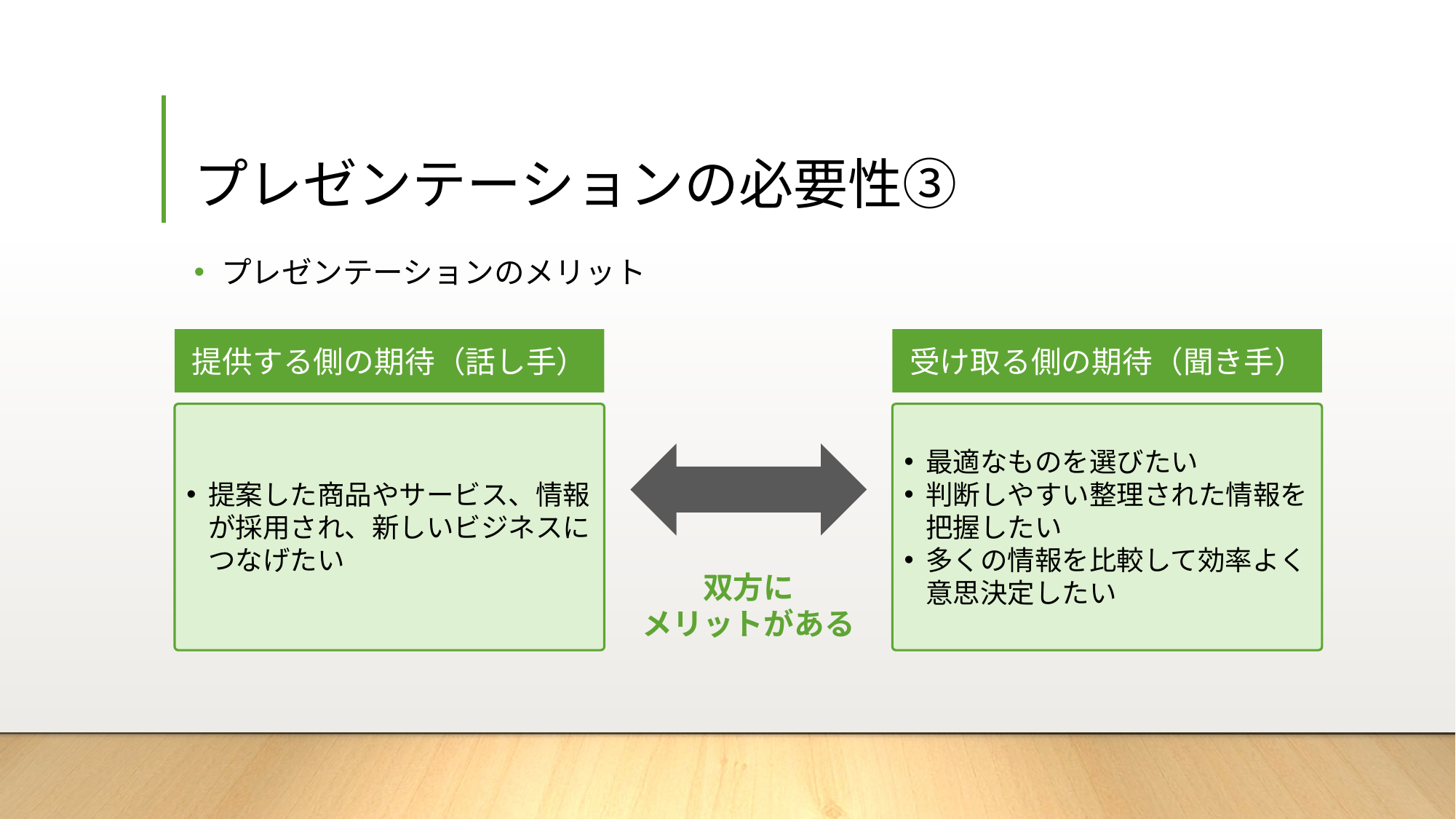

# プレゼンテーションの必要性③
プレゼンテーションのメリット

提供する側の期待（話し手）
受け取る側の期待（聞き手）
提案した商品やサービス、情報が採用され、新しいビジネスにつなげたい
最適なものを選びたい
判断しやすい整理された情報を 把握したい
多くの情報を比較して効率よく 意思決定したい

双方に
メリットがある